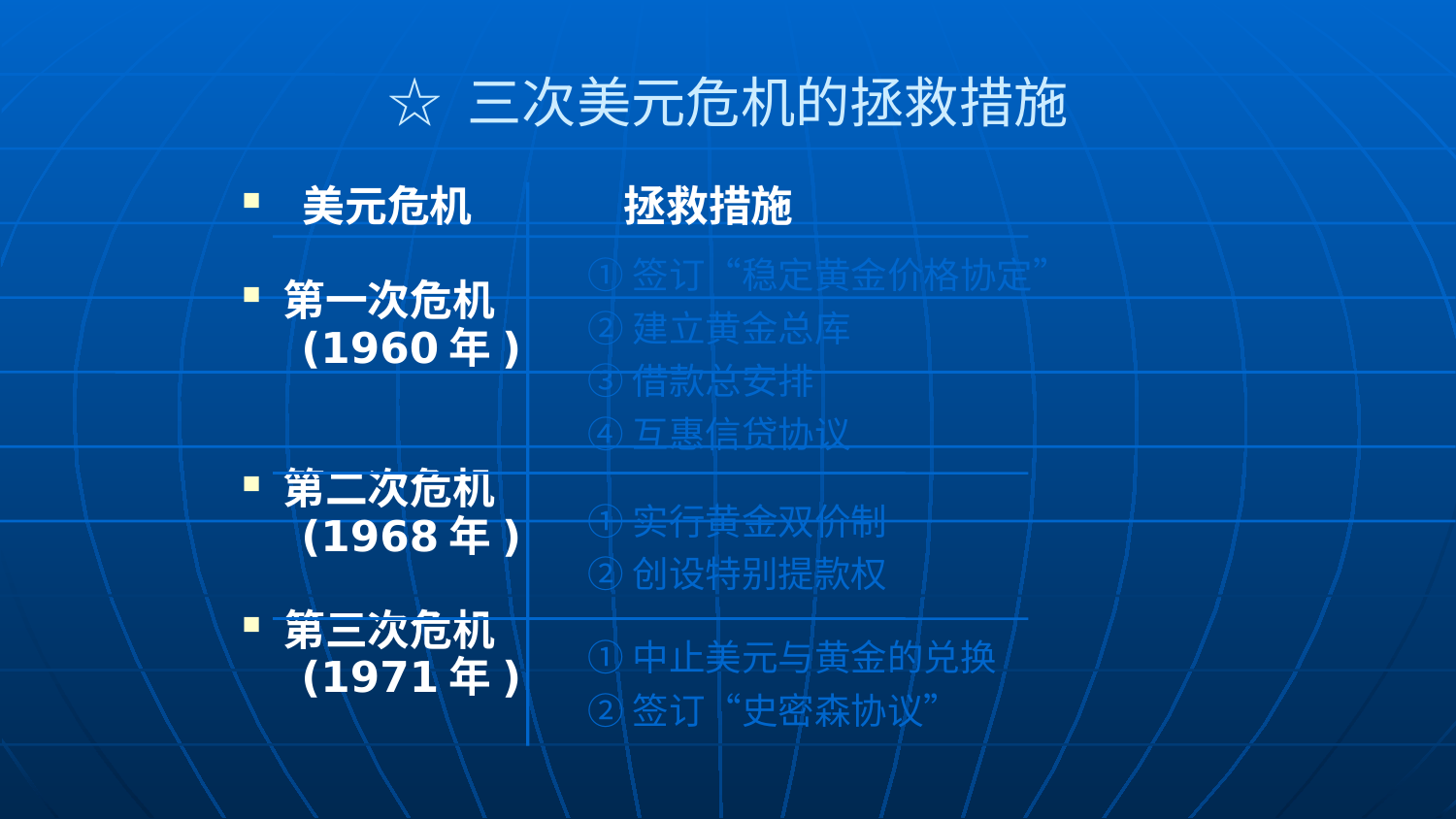

# ☆ 三次美元危机的拯救措施
 美元危机                拯救措施

第一次危机
    (1960年)

第二次危机
    (1968年)

第三次危机
    (1971年)

①签订“稳定黄金价格协定”
②建立黄金总库
③借款总安排
④互惠信贷协议

①实行黄金双价制
②创设特别提款权

①中止美元与黄金的兑换
②签订“史密森协议”